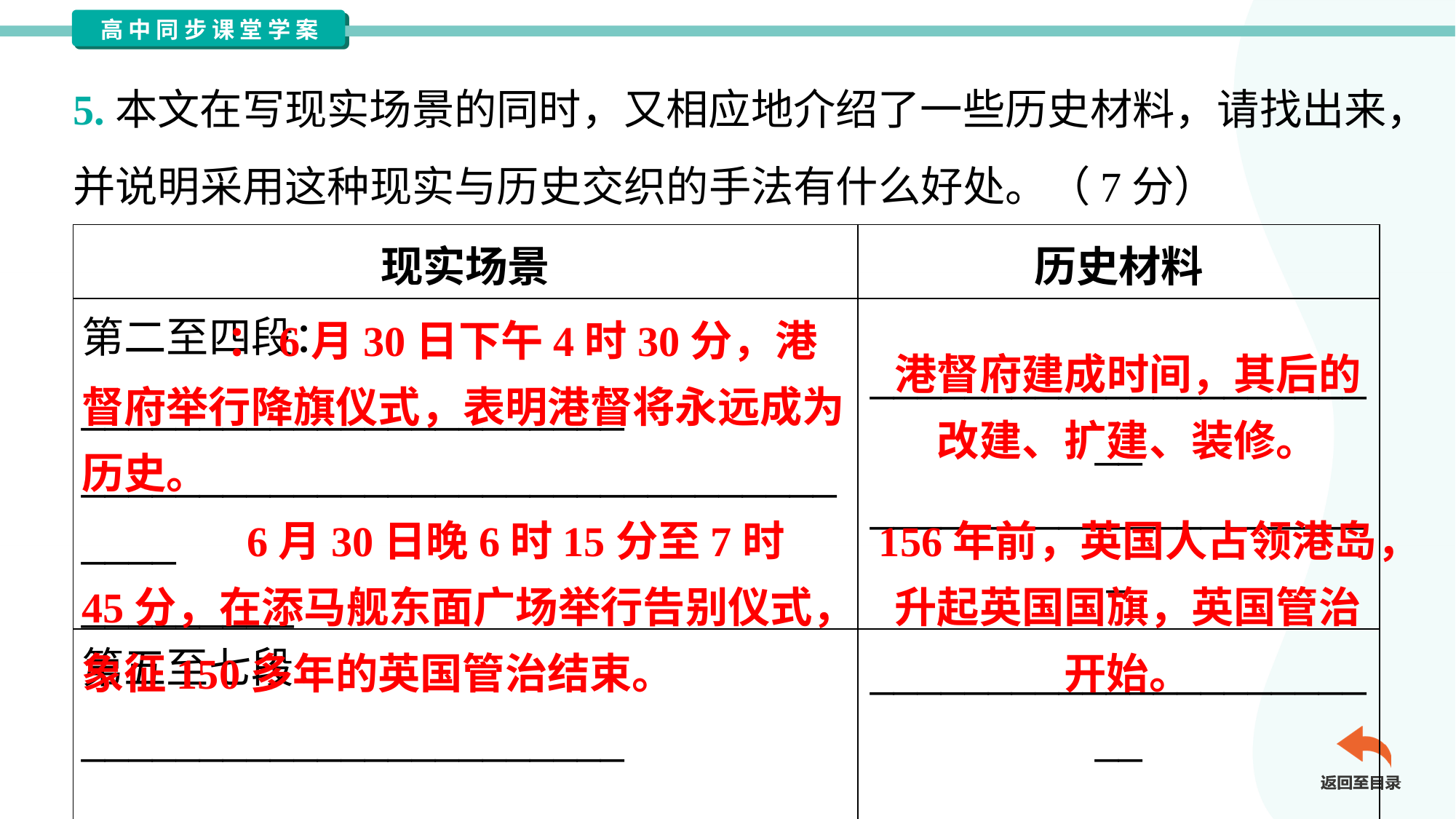

5.本文在写现实场景的同时，又相应地介绍了一些历史材料，请找出来，
并说明采用这种现实与历史交织的手法有什么好处。（7分）
| 现实场景 | 历史材料 |
| --- | --- |
| 第二至四段： \_\_\_\_\_\_\_\_\_\_\_\_\_\_\_\_\_\_\_\_\_\_\_ \_\_\_\_\_\_\_\_\_\_\_\_\_\_\_\_\_\_\_\_\_\_\_\_\_\_\_\_\_\_\_\_\_\_\_\_ \_\_\_\_\_\_\_\_\_ | \_\_\_\_\_\_\_\_\_\_\_\_\_\_\_\_\_\_\_\_\_\_\_ \_\_\_\_\_\_\_\_\_\_\_\_\_\_\_\_\_\_\_\_\_\_ |
| 第五至七段： \_\_\_\_\_\_\_\_\_\_\_\_\_\_\_\_\_\_\_\_\_\_\_ \_\_\_\_\_\_\_\_\_\_\_\_\_\_\_\_\_\_\_\_\_\_\_\_\_\_\_\_\_\_\_\_\_\_\_\_ \_\_\_\_\_\_\_\_\_\_\_\_\_\_\_\_\_\_\_\_\_\_\_\_\_\_\_\_ | \_\_\_\_\_\_\_\_\_\_\_\_\_\_\_\_\_\_\_\_\_\_\_ \_\_\_\_\_\_\_\_\_\_\_\_\_\_\_\_\_\_\_\_\_\_\_ \_\_\_\_\_\_\_\_\_\_\_\_\_\_\_\_\_\_ |
              ：6月30日下午4时30分，港督府举行降旗仪式，表明港督将永远成为历史。
港督府建成时间，其后的改建、扩建、装修。
              6月30日晚6时15分至7时
45分，在添马舰东面广场举行告别仪式，象征150多年的英国管治结束。
156年前，英国人占领港岛，升起英国国旗，英国管治开始。